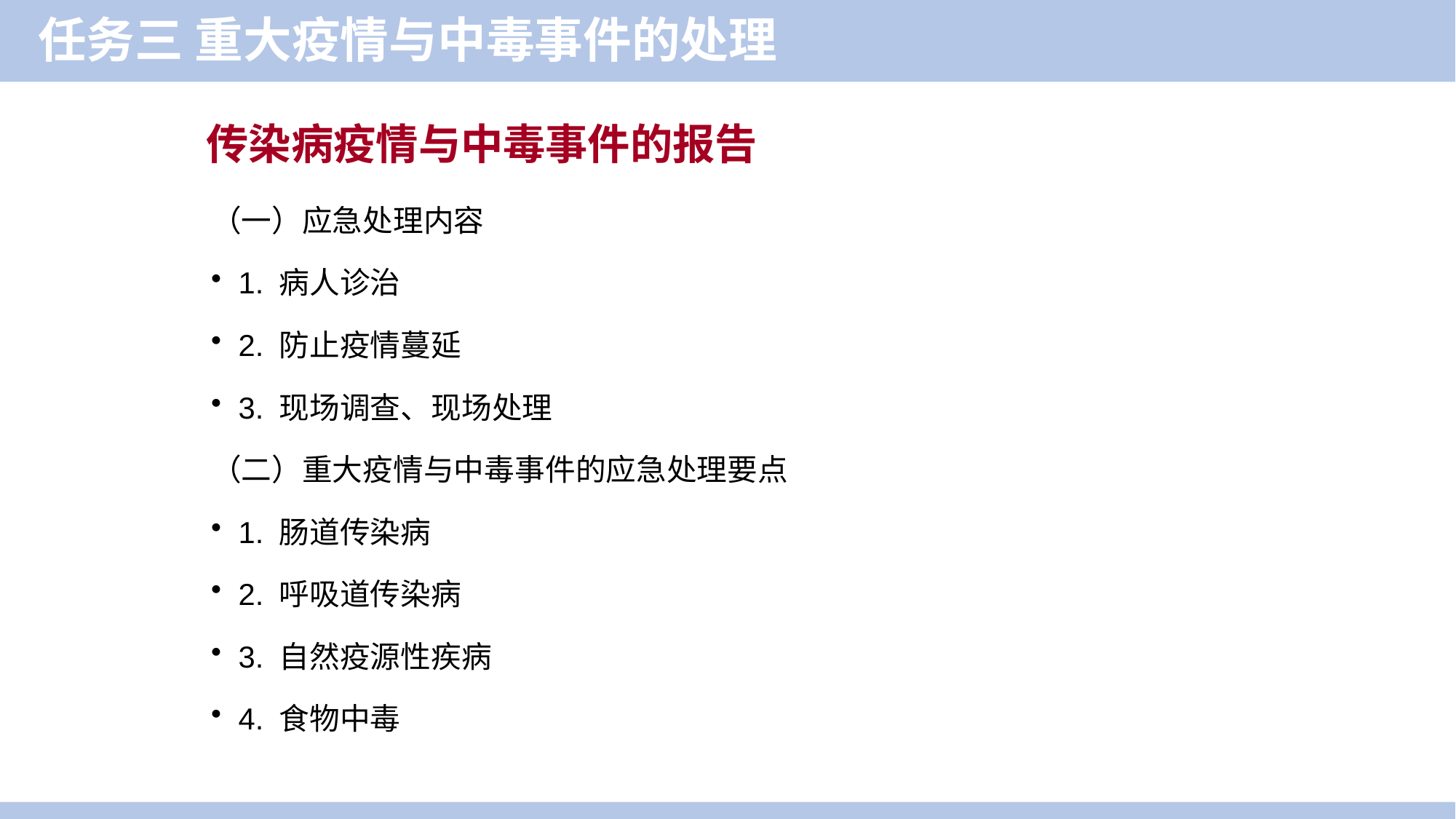

任务三 重大疫情与中毒事件的处理
传染病疫情与中毒事件的报告
（一）应急处理内容
1. 病人诊治
2. 防止疫情蔓延
3. 现场调查、现场处理
（二）重大疫情与中毒事件的应急处理要点
1. 肠道传染病
2. 呼吸道传染病
3. 自然疫源性疾病
4. 食物中毒